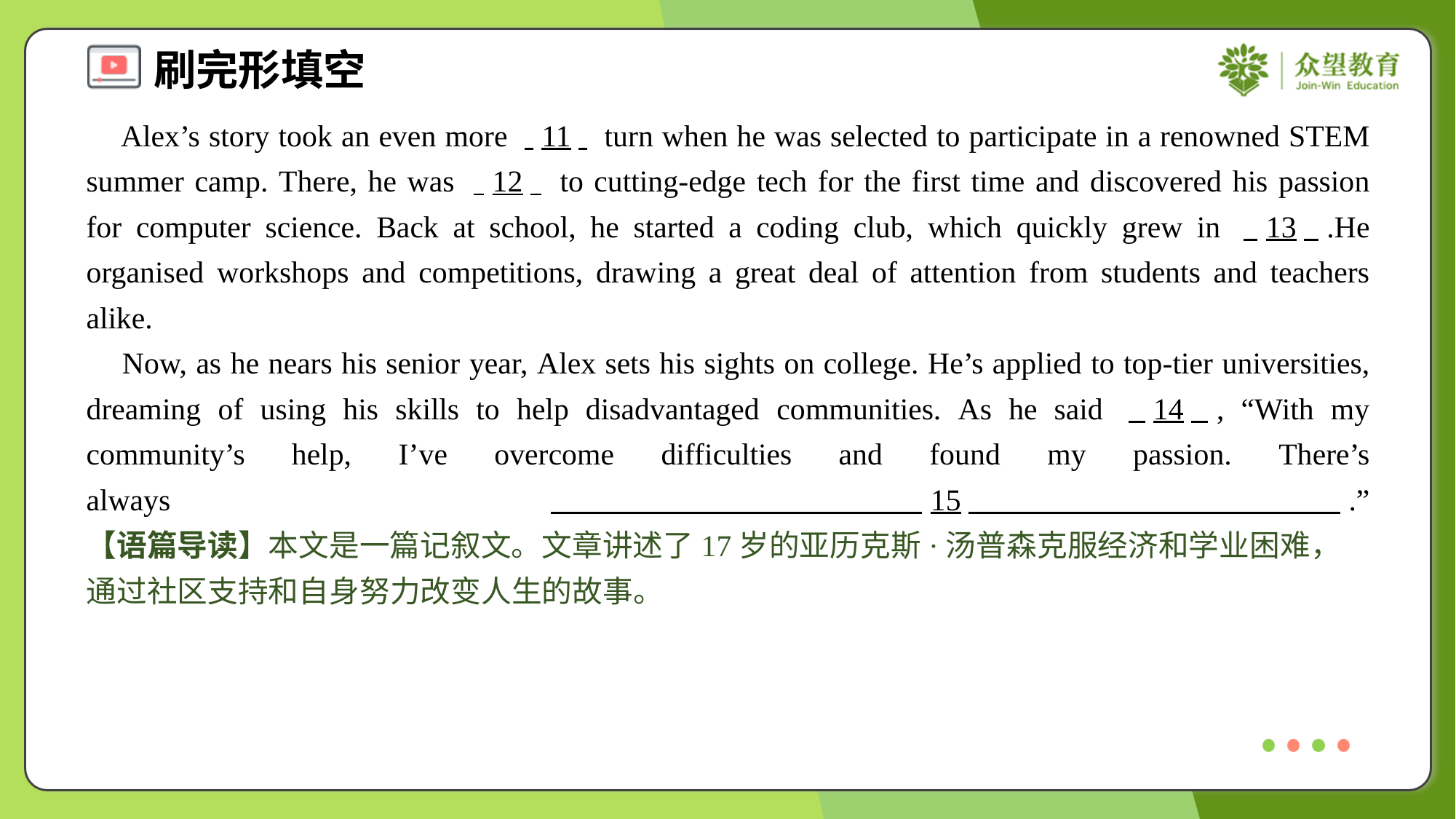

Alex’s story took an even more . .11. . turn when he was selected to participate in a renowned STEM summer camp. There, he was . .12. . to cutting-edge tech for the first time and discovered his passion for computer science. Back at school, he started a coding club, which quickly grew in . .13. ..He organised workshops and competitions, drawing a great deal of attention from students and teachers alike.
    Now, as he nears his senior year, Alex sets his sights on college. He’s applied to top-tier universities, dreaming of using his skills to help disadvantaged communities. As he said . .14. ., “With my community’s help, I’ve overcome difficulties and found my passion. There’s always . .15. ..”#4
【语篇导读】本文是一篇记叙文。文章讲述了17岁的亚历克斯·汤普森克服经济和学业困难，通过社区支持和自身努力改变人生的故事。